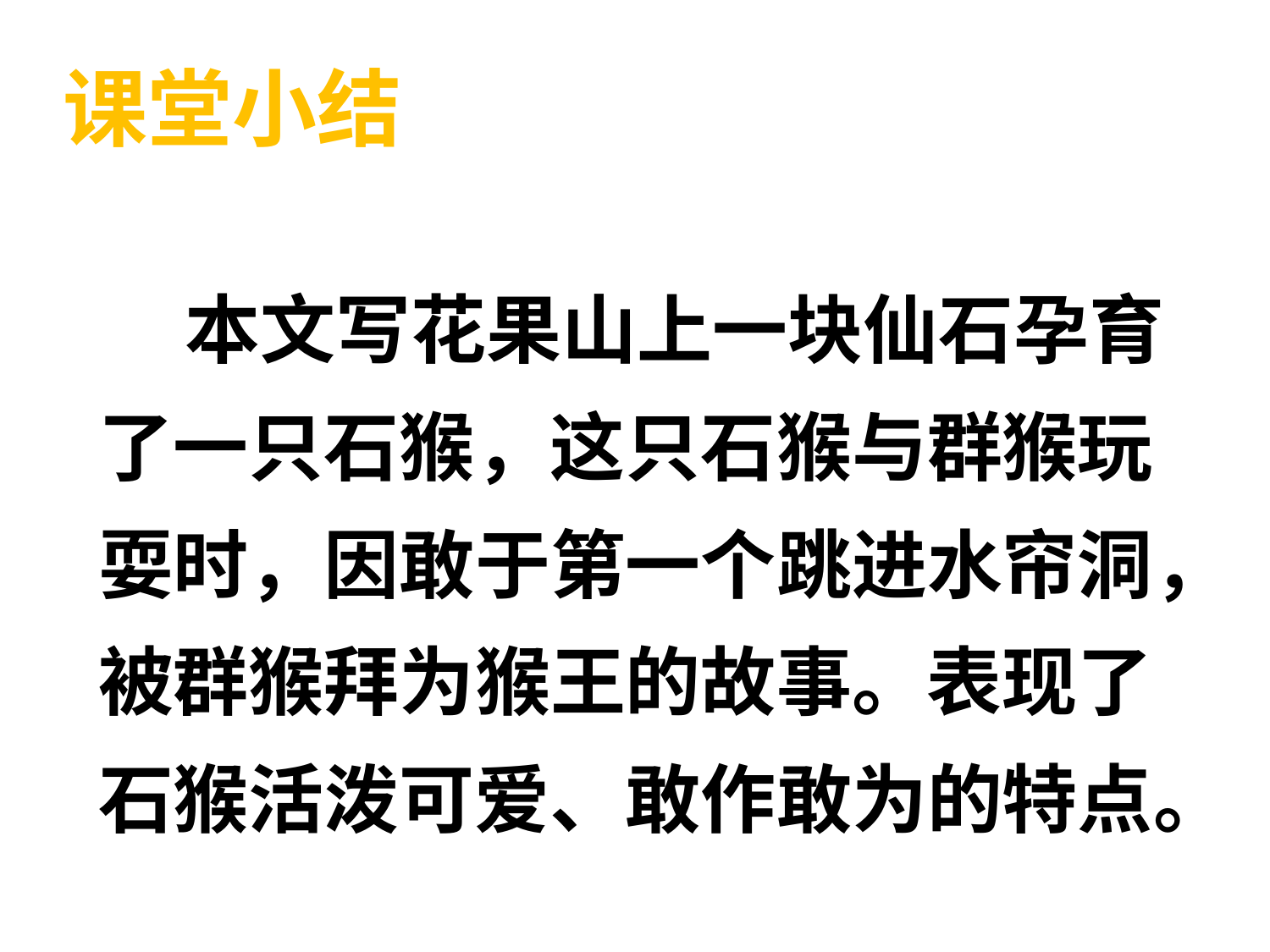

课堂小结
    本文写花果山上一块仙石孕育了一只石猴，这只石猴与群猴玩耍时，因敢于第一个跳进水帘洞，被群猴拜为猴王的故事。表现了石猴活泼可爱、敢作敢为的特点。